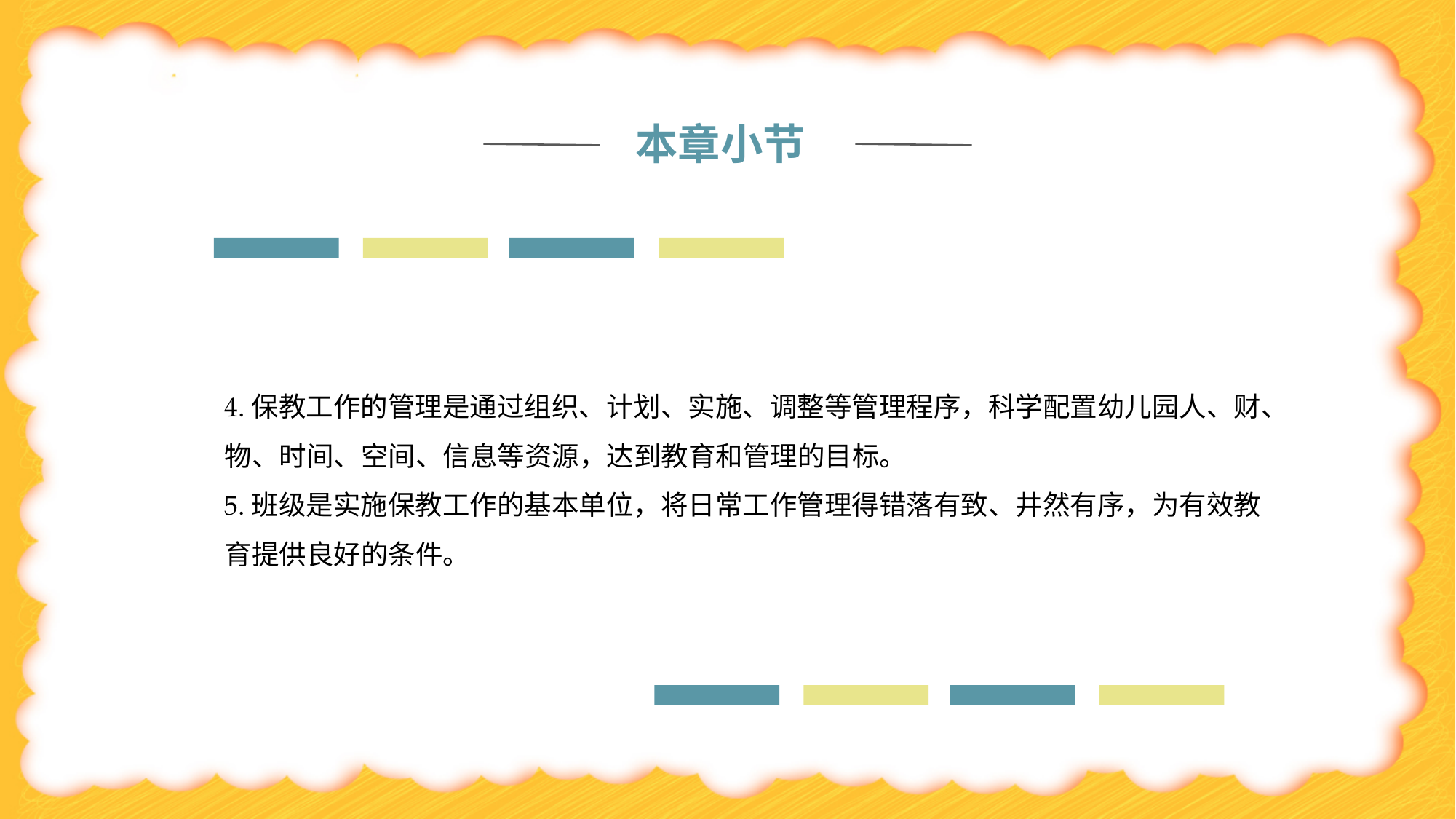

本章小节

4.保教工作的管理是通过组织、计划、实施、调整等管理程序，科学配置幼儿园人、财、物、时间、空间、信息等资源，达到教育和管理的目标。
5.班级是实施保教工作的基本单位，将日常工作管理得错落有致、井然有序，为有效教育提供良好的条件。